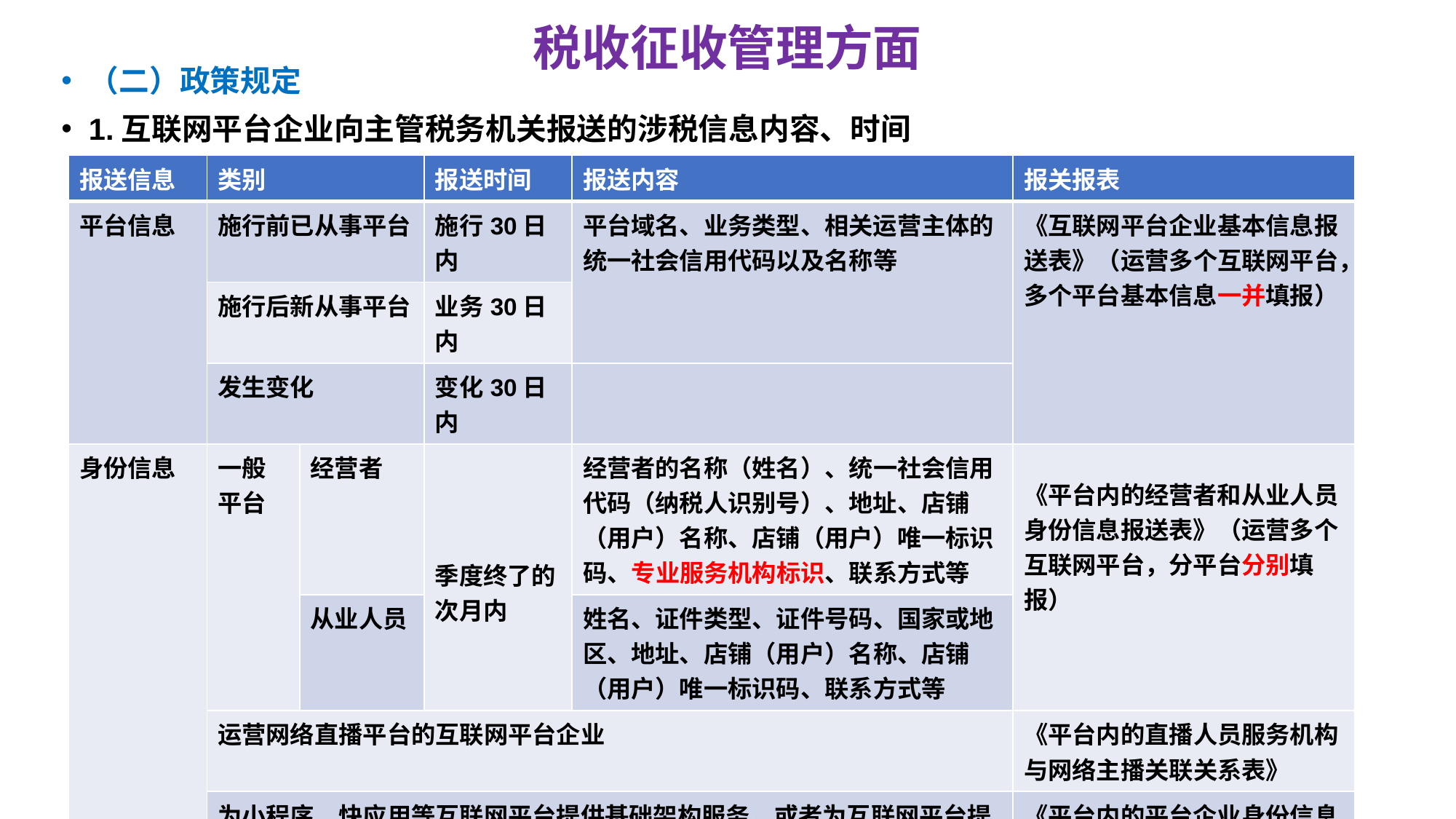

# 税收征收管理方面
（二）政策规定
1.互联网平台企业向主管税务机关报送的涉税信息内容、时间

| 报送信息 | 类别 |  | 报送时间 | 报送内容 | 报关报表 |
| --- | --- | --- | --- | --- | --- |
| 平台信息 | 施行前已从事平台 |  | 施行30日内 | 平台域名、业务类型、相关运营主体的统一社会信用代码以及名称等 | 《互联网平台企业基本信息报送表》（运营多个互联网平台，多个平台基本信息一并填报） |
|  | 施行后新从事平台 |  | 业务30日内 |  |  |
|  | 发生变化 |  | 变化30日内 |  |  |
| 身份信息 | 一般平台 | 经营者 | 季度终了的次月内 | 经营者的名称（姓名）、统一社会信用代码（纳税人识别号）、地址、店铺（用户）名称、店铺（用户）唯一标识码、专业服务机构标识、联系方式等 | 《平台内的经营者和从业人员身份信息报送表》（运营多个互联网平台，分平台分别填报） |
|  |  | 从业人员 |  | 姓名、证件类型、证件号码、国家或地区、地址、店铺（用户）名称、店铺（用户）唯一标识码、联系方式等 |  |
|  | 运营网络直播平台的互联网平台企业 |  |  |  | 《平台内的直播人员服务机构与网络主播关联关系表》 |
|  | 为小程序、快应用等互联网平台提供基础架构服务，或者为互联网平台提供聚合服务的互联网平台企业 |  |  |  | 《平台内的平台企业身份信息报送表》 |
|  | 身份信息填报内容发生变化 |  |  |  | 上述《三表》注明信息状态标识；未变化的，不重复报送 |
|  | 境外互联网平台内境外的经营者和从业人员的身份信息（境内的应报送） |  |  |  | 境外互联网平台企业无需报送 |